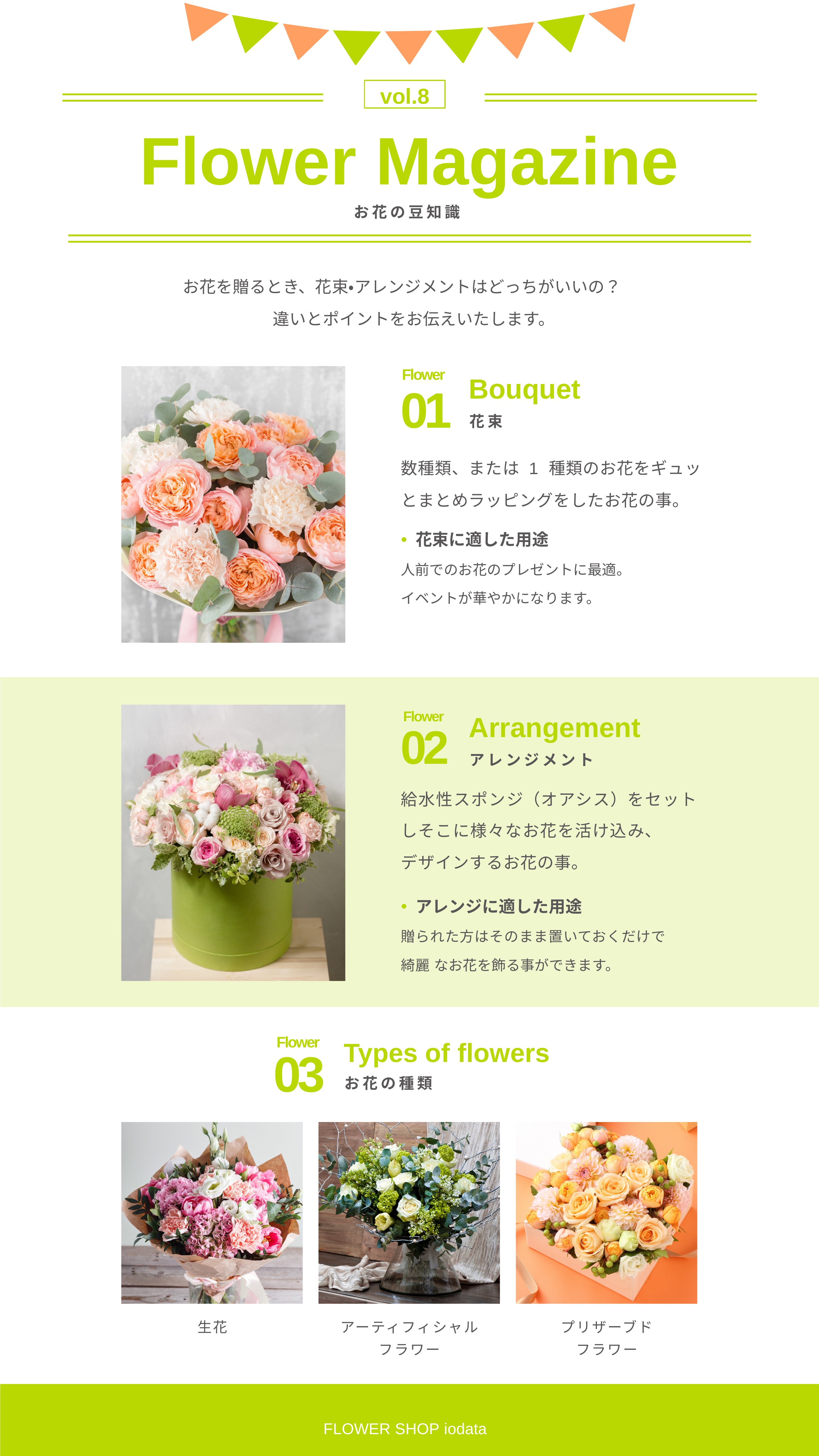

vol.8

# Flower Magazine
お花の豆知識

お花を贈るとき、花束・アレンジメントはどっちがいいの？
違いとポイントをお伝えいたします。
Bouquet
花束
Flower

01
数種類、または 1 種類のお花をギュッ
とまとめラッピングをしたお花の事。

花束に適した用途
人前でのお花のプレゼントに最適。
イベントが華やかになります。

Arrangement
アレンジメント

Flower
02
給水性スポンジ（オアシス）をセットしそこに様々なお花を活け込み、
デザインするお花の事。
アレンジに適した用途
贈られた方はそのまま置いておくだけで
綺麗 なお花を飾る事ができます。
Types of flowers
お花の種類
Flower
03

アーティフィシャル
フラワー
プリザーブド
フラワー
生花

FLOWER SHOP iodata